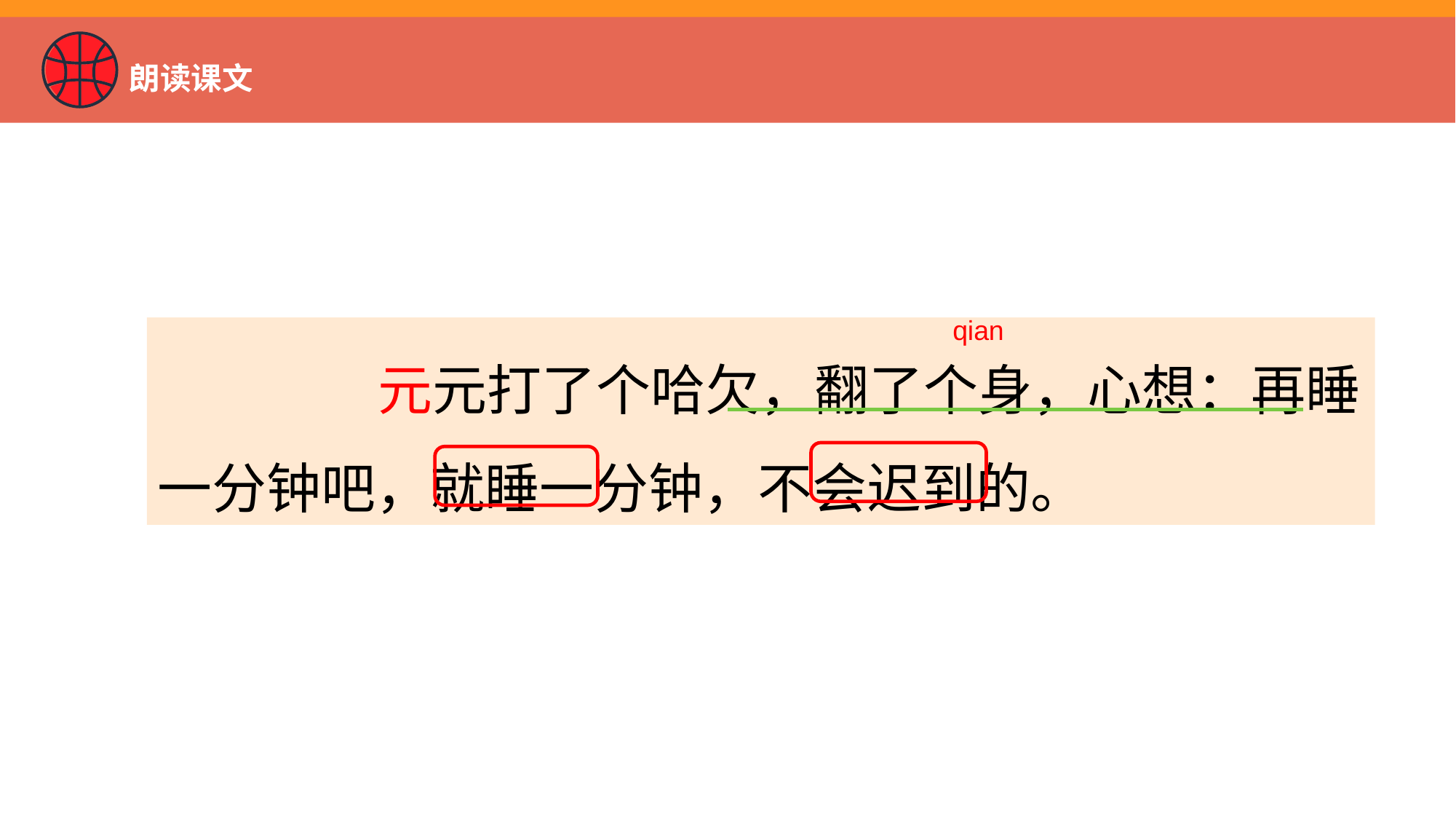

# 朗读课文
qian
                 元元打了个哈欠，翻了个身，心想：再睡一分钟吧，就睡一分钟，不会迟到的。